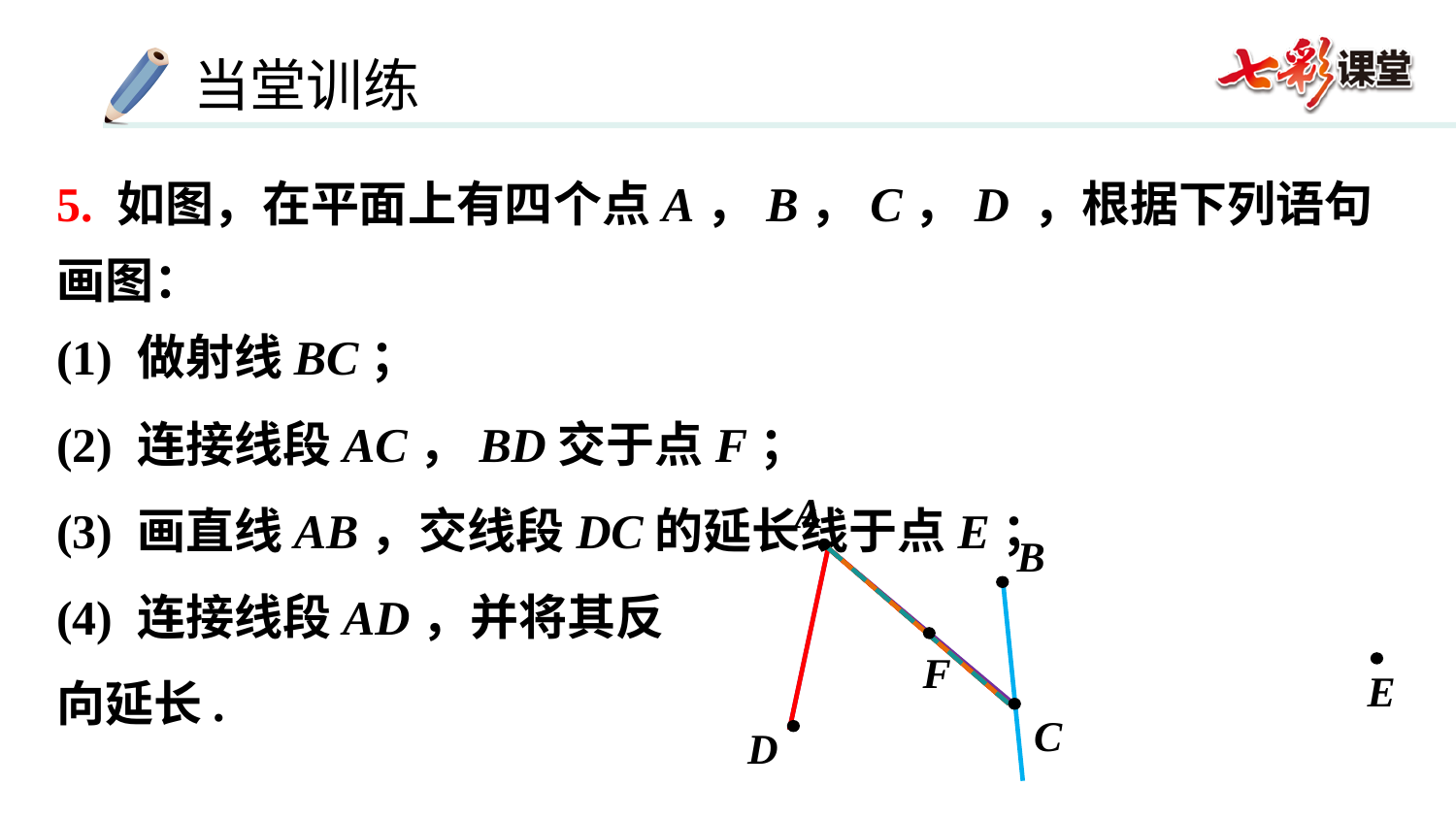

5. 如图，在平面上有四个点A，B，C，D ，根据下列语句画图：
(1) 做射线BC；
(2) 连接线段AC，BD交于点F；
(3) 画直线AB，交线段DC的延长线于点E；
(4) 连接线段AD，并将其反
向延长.

A
B

F

E

C
D